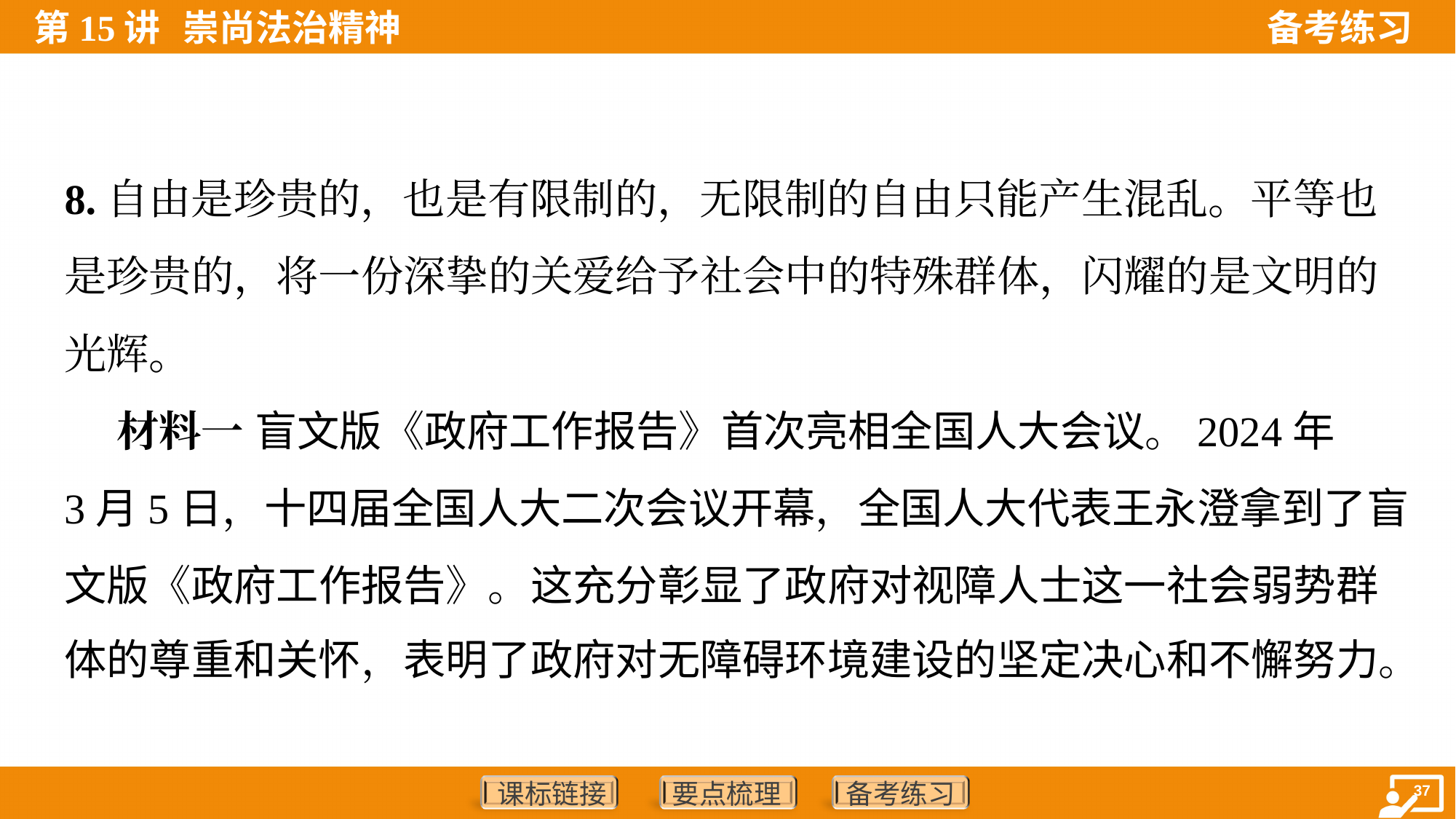

8.自由是珍贵的，也是有限制的，无限制的自由只能产生混乱。平等也
是珍贵的，将一份深挚的关爱给予社会中的特殊群体，闪耀的是文明的
光辉。
    材料一 盲文版《政府工作报告》首次亮相全国人大会议。2024年
3月5日，十四届全国人大二次会议开幕，全国人大代表王永澄拿到了盲
文版《政府工作报告》。这充分彰显了政府对视障人士这一社会弱势群
体的尊重和关怀，表明了政府对无障碍环境建设的坚定决心和不懈努力。